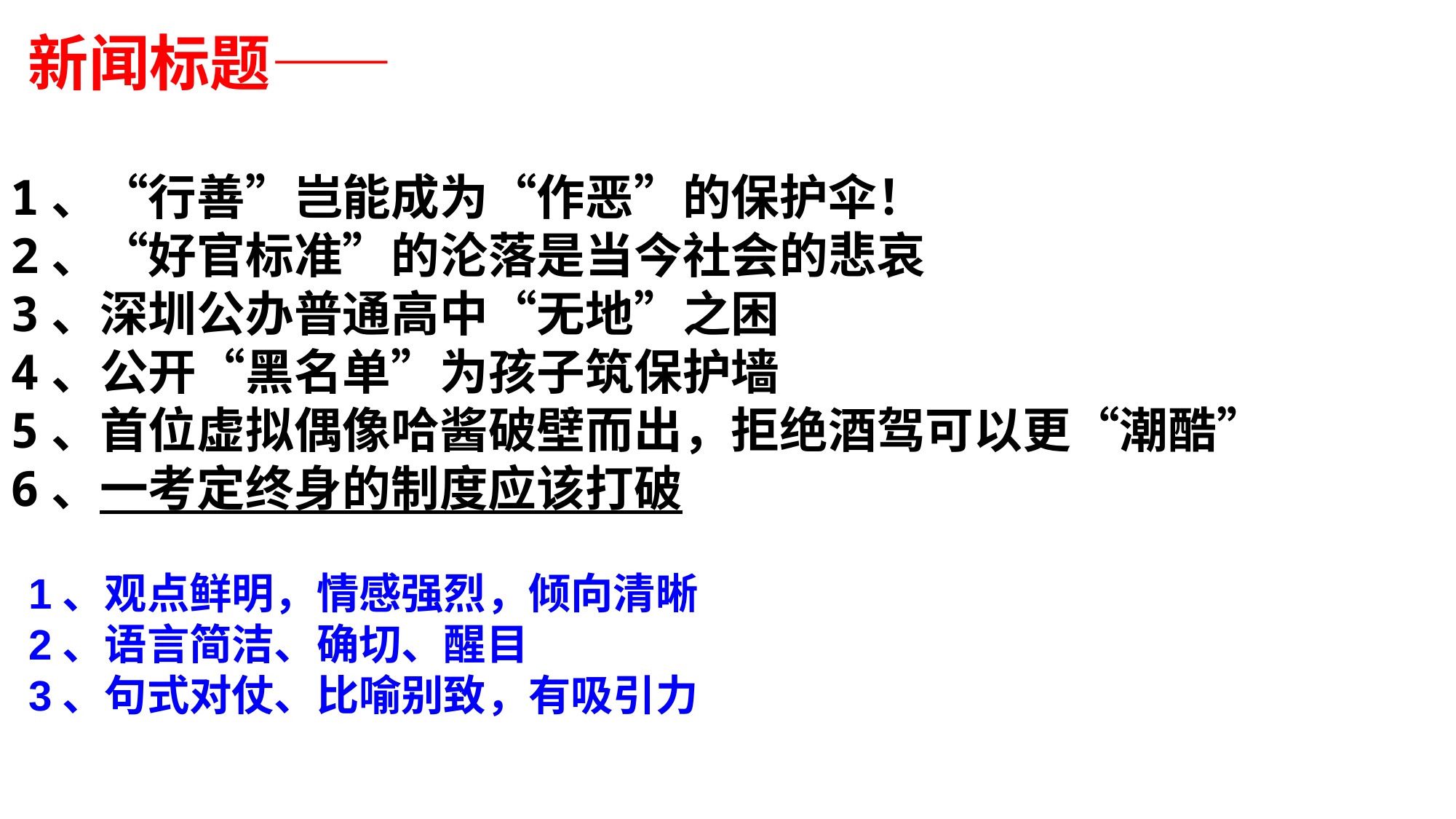

新闻标题——
1、“行善”岂能成为“作恶”的保护伞！
2、“好官标准”的沦落是当今社会的悲哀
3、深圳公办普通高中“无地”之困
4、公开“黑名单”为孩子筑保护墙
5、首位虚拟偶像哈酱破壁而出，拒绝酒驾可以更“潮酷”
6、一考定终身的制度应该打破

1、观点鲜明，情感强烈，倾向清晰
2、语言简洁、确切、醒目
3、句式对仗、比喻别致，有吸引力